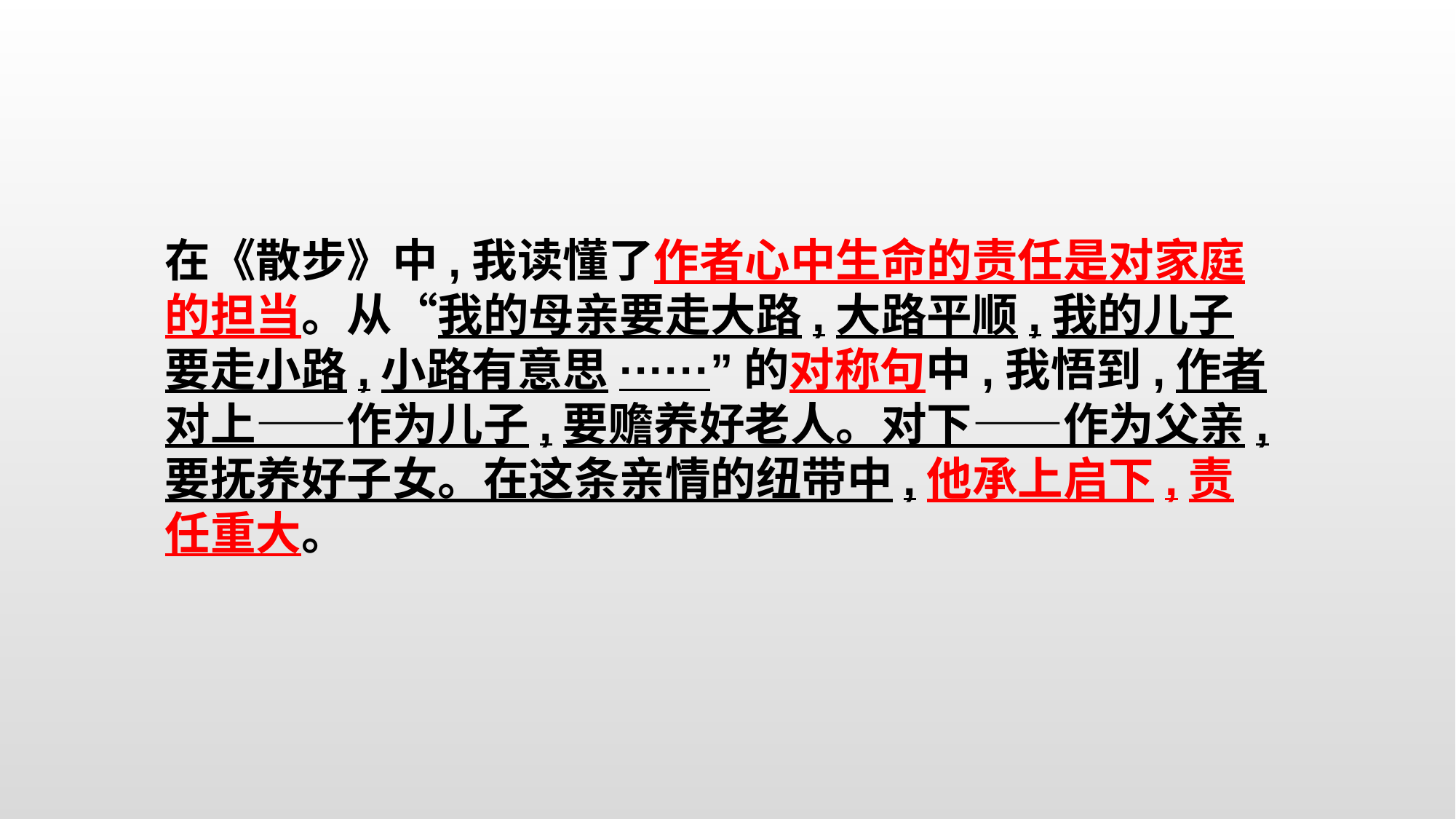

在《散步》中,我读懂了作者心中生命的责任是对家庭的担当。从“我的母亲要走大路,大路平顺,我的儿子要走小路,小路有意思······”的对称句中,我悟到,作者对上——作为儿子,要赡养好老人。对下——作为父亲,要抚养好子女。在这条亲情的纽带中,他承上启下,责任重大。